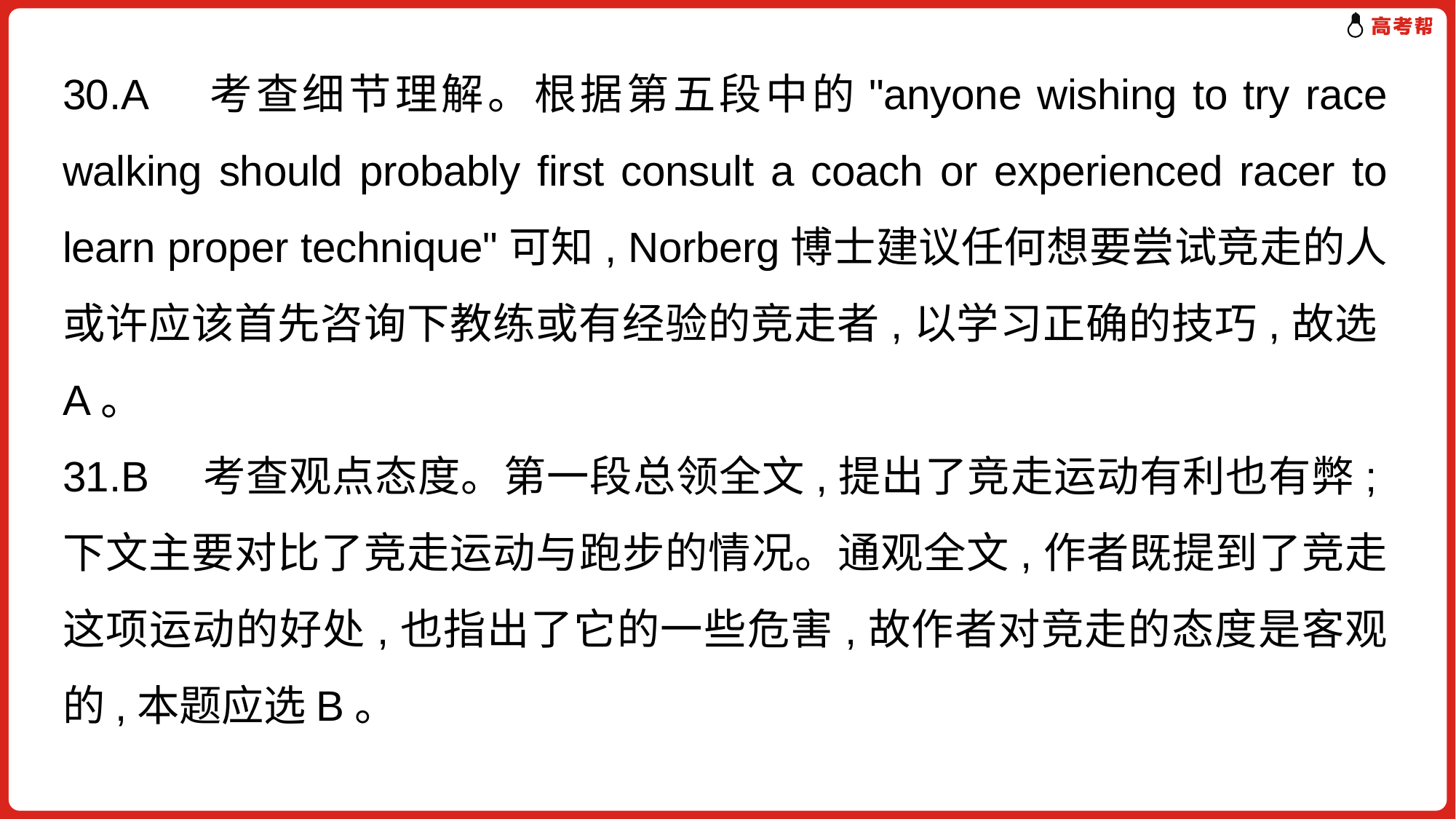

30.A　考查细节理解。根据第五段中的"anyone wishing to try race walking should probably first consult a coach or experienced racer to learn proper technique"可知, Norberg博士建议任何想要尝试竞走的人或许应该首先咨询下教练或有经验的竞走者,以学习正确的技巧,故选A。
31.B　考查观点态度。第一段总领全文,提出了竞走运动有利也有弊;下文主要对比了竞走运动与跑步的情况。通观全文,作者既提到了竞走这项运动的好处,也指出了它的一些危害,故作者对竞走的态度是客观的,本题应选B。